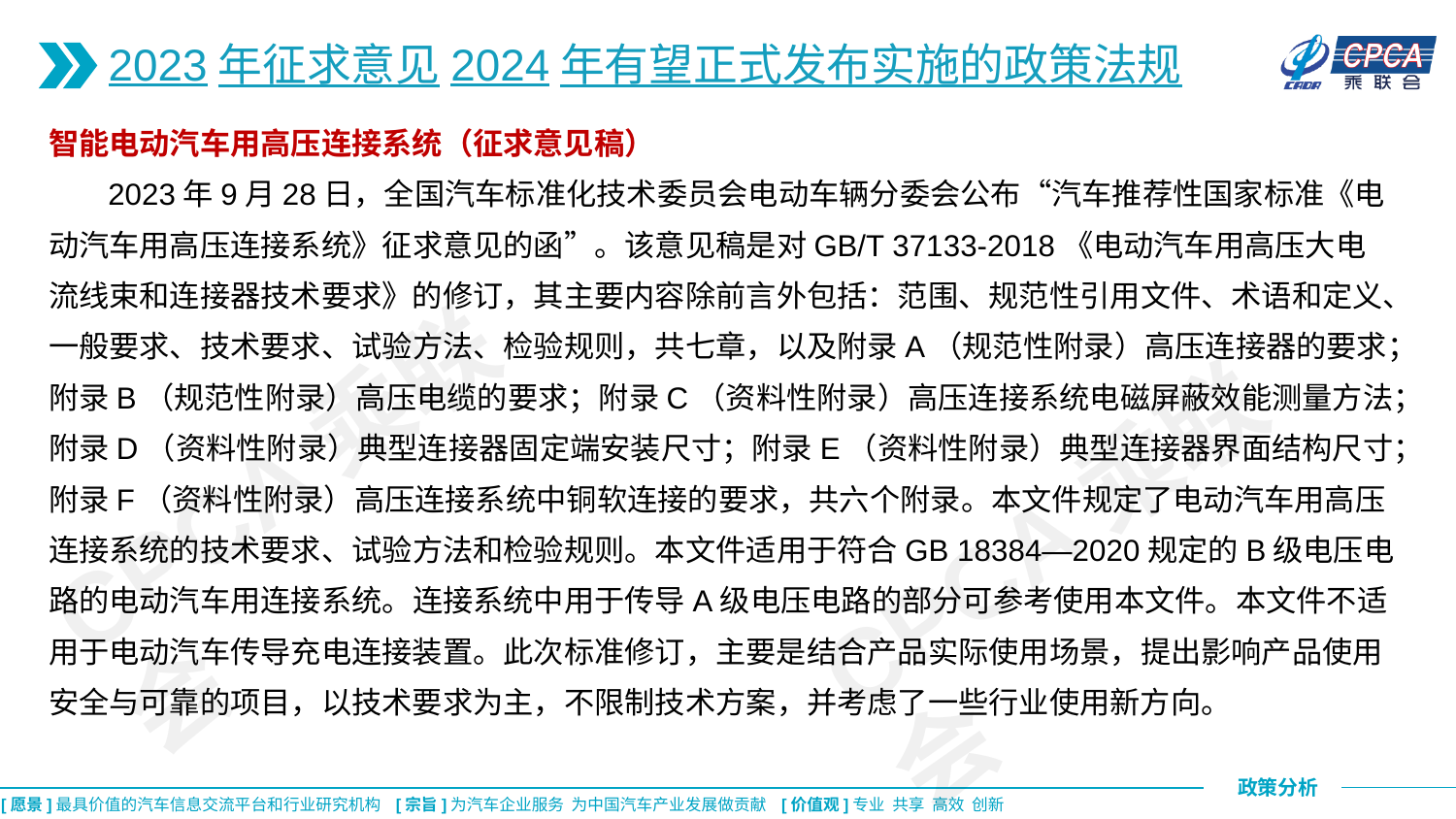

2023年征求意见2024年有望正式发布实施的政策法规
智能电动汽车用高压连接系统（征求意见稿）
       2023年9月28日，全国汽车标准化技术委员会电动车辆分委会公布“汽车推荐性国家标准《电动汽车用高压连接系统》征求意见的函”。该意见稿是对GB/T 37133-2018《电动汽车用高压大电流线束和连接器技术要求》的修订，其主要内容除前言外包括：范围、规范性引用文件、术语和定义、一般要求、技术要求、试验方法、检验规则，共七章，以及附录A（规范性附录）高压连接器的要求；附录B（规范性附录）高压电缆的要求；附录C（资料性附录）高压连接系统电磁屏蔽效能测量方法；附录D（资料性附录）典型连接器固定端安装尺寸；附录E（资料性附录）典型连接器界面结构尺寸；附录F（资料性附录）高压连接系统中铜软连接的要求，共六个附录。本文件规定了电动汽车用高压连接系统的技术要求、试验方法和检验规则。本文件适用于符合GB 18384—2020规定的B级电压电路的电动汽车用连接系统。连接系统中用于传导A级电压电路的部分可参考使用本文件。本文件不适用于电动汽车传导充电连接装置。此次标准修订，主要是结合产品实际使用场景，提出影响产品使用安全与可靠的项目，以技术要求为主，不限制技术方案，并考虑了一些行业使用新方向。
CPCA乘联会
CPCA乘联会